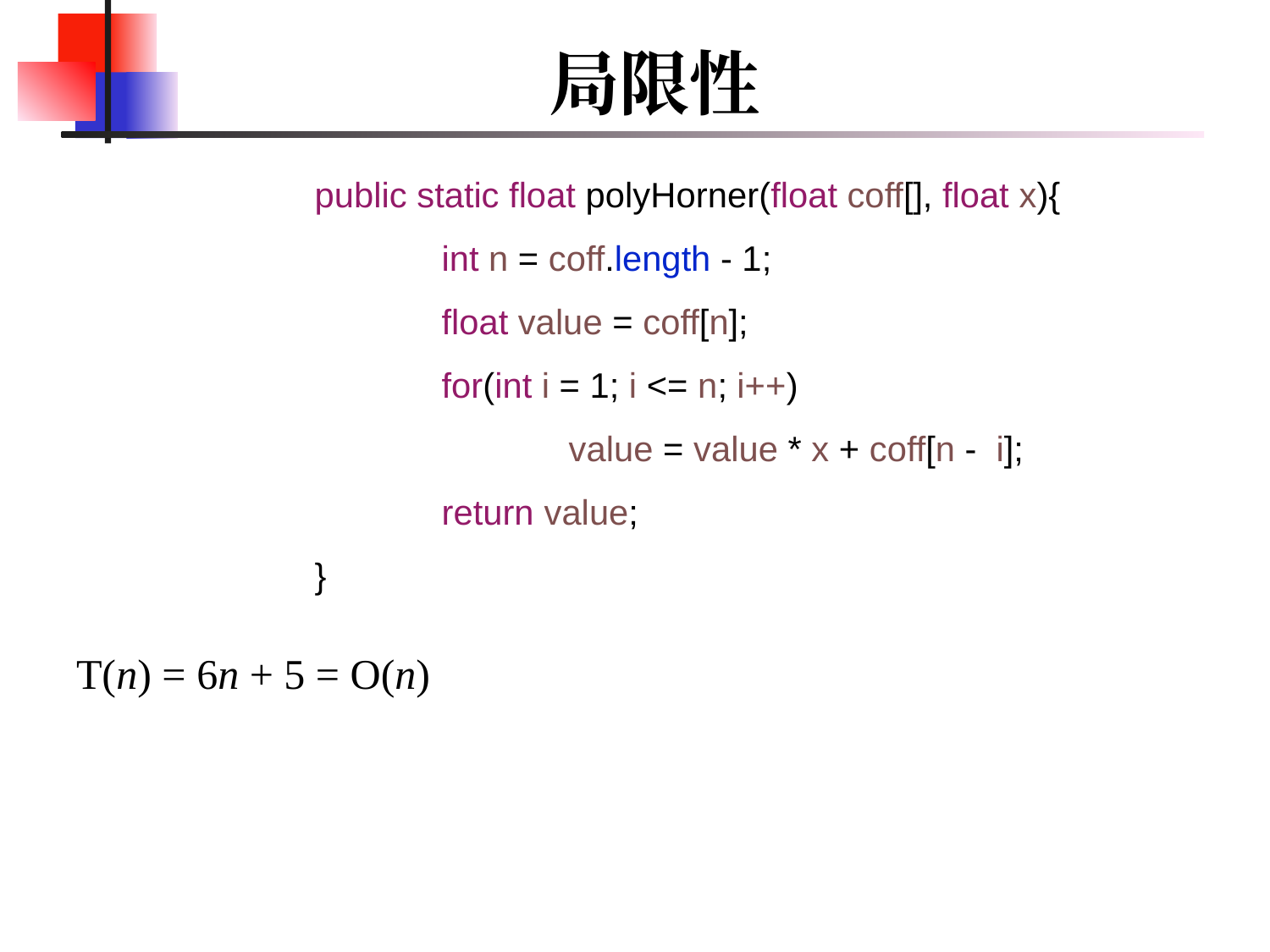

# 局限性
	public static float polyHorner(float coff[], float x){
		int n = coff.length - 1;
		float value = coff[n];
		for(int i = 1; i <= n; i++)
			value = value * x + coff[n -  i];
		return value;
	}
T(n) = 6n + 5 = O(n)